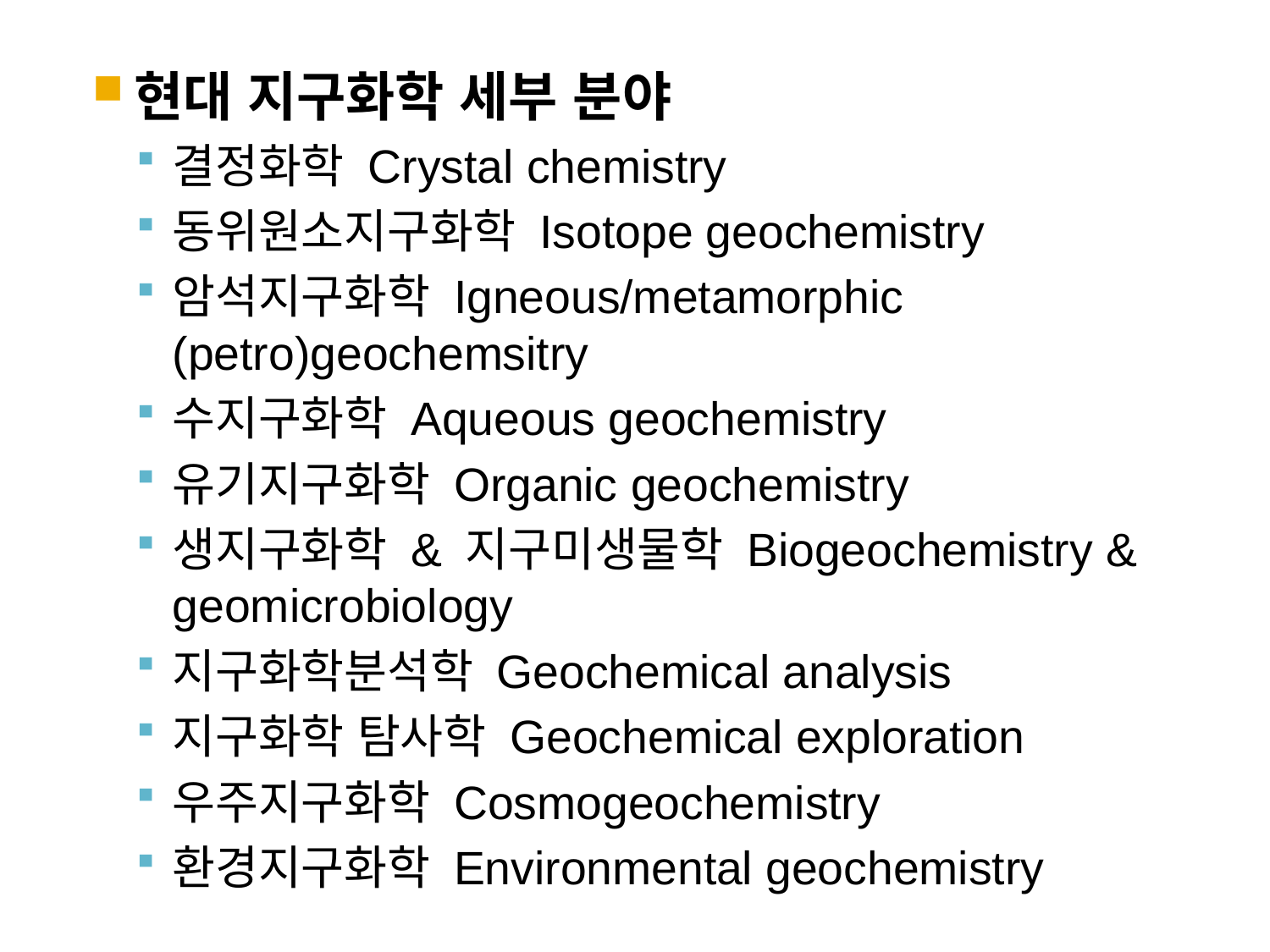

현대 지구화학 세부 분야
결정화학 Crystal chemistry
동위원소지구화학 Isotope geochemistry
암석지구화학 Igneous/metamorphic (petro)geochemsitry
수지구화학 Aqueous geochemistry
유기지구화학 Organic geochemistry
생지구화학 & 지구미생물학 Biogeochemistry & geomicrobiology
지구화학분석학 Geochemical analysis
지구화학 탐사학 Geochemical exploration
우주지구화학 Cosmogeochemistry
환경지구화학 Environmental geochemistry